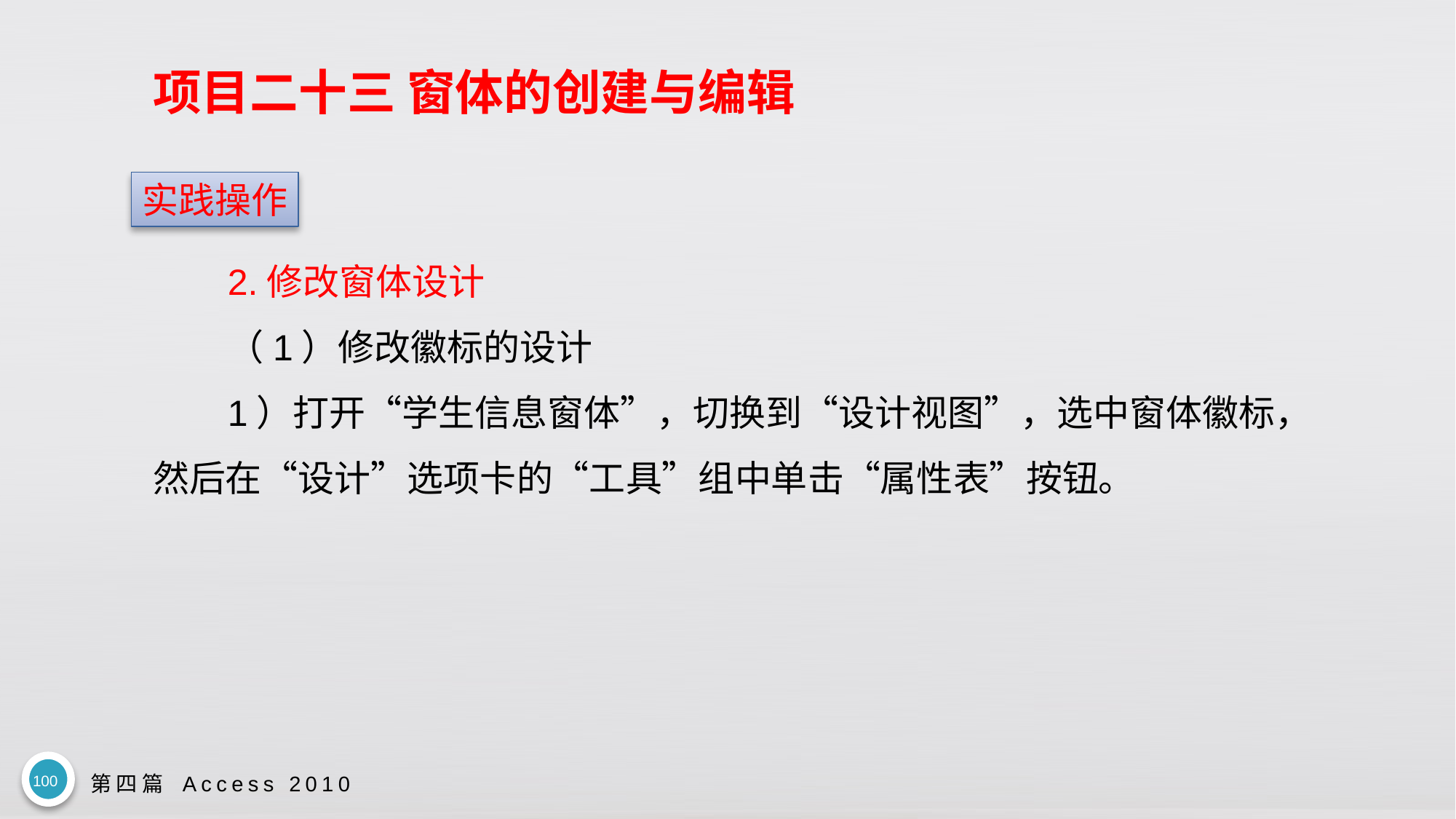

# 项目二十三 窗体的创建与编辑
实践操作
2.修改窗体设计
（1）修改徽标的设计
1）打开“学生信息窗体”，切换到“设计视图”，选中窗体徽标，然后在“设计”选项卡的“工具”组中单击“属性表”按钮。
100